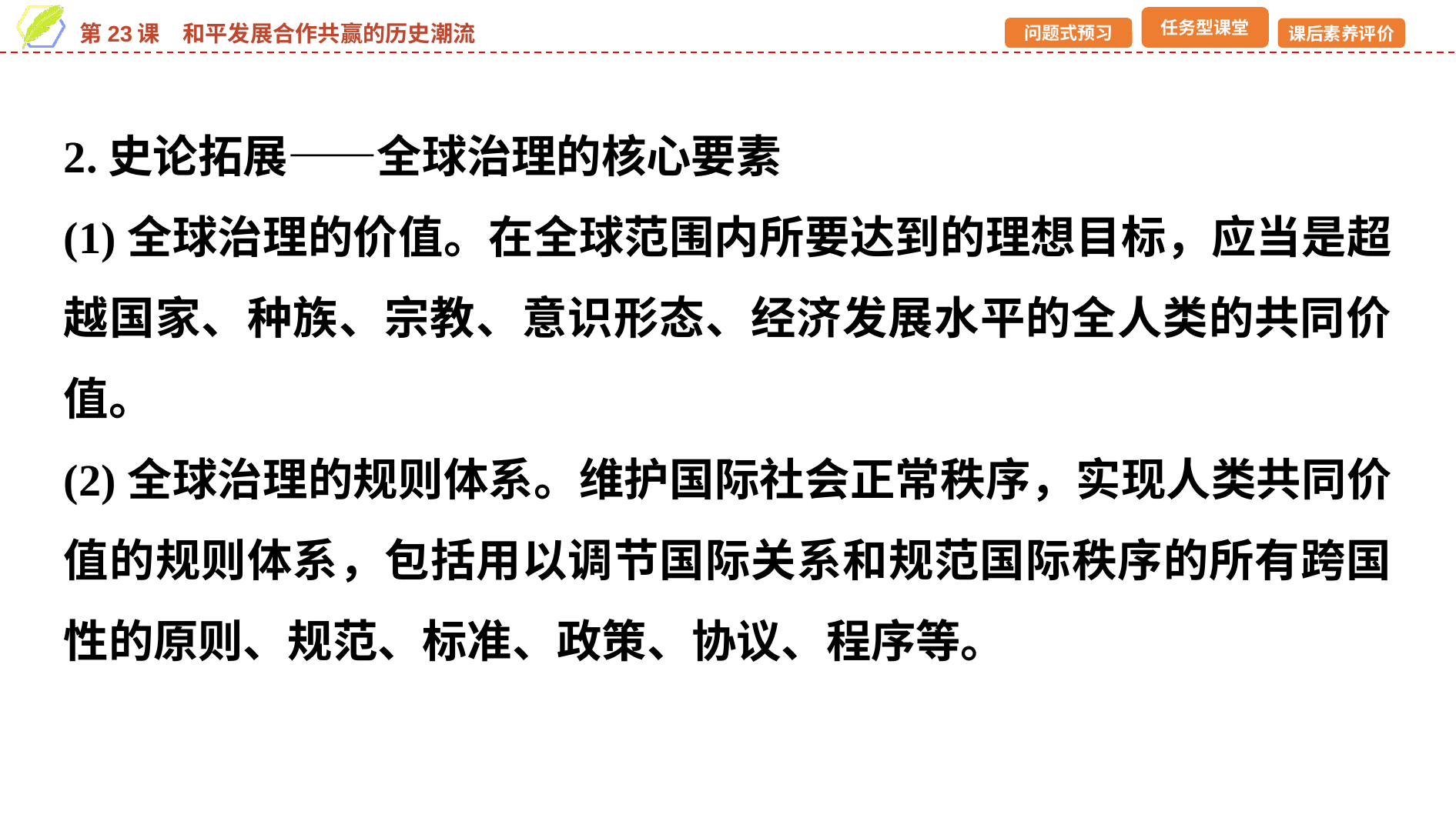

2.史论拓展——全球治理的核心要素
(1)全球治理的价值。在全球范围内所要达到的理想目标，应当是超越国家、种族、宗教、意识形态、经济发展水平的全人类的共同价值。
(2)全球治理的规则体系。维护国际社会正常秩序，实现人类共同价值的规则体系，包括用以调节国际关系和规范国际秩序的所有跨国性的原则、规范、标准、政策、协议、程序等。